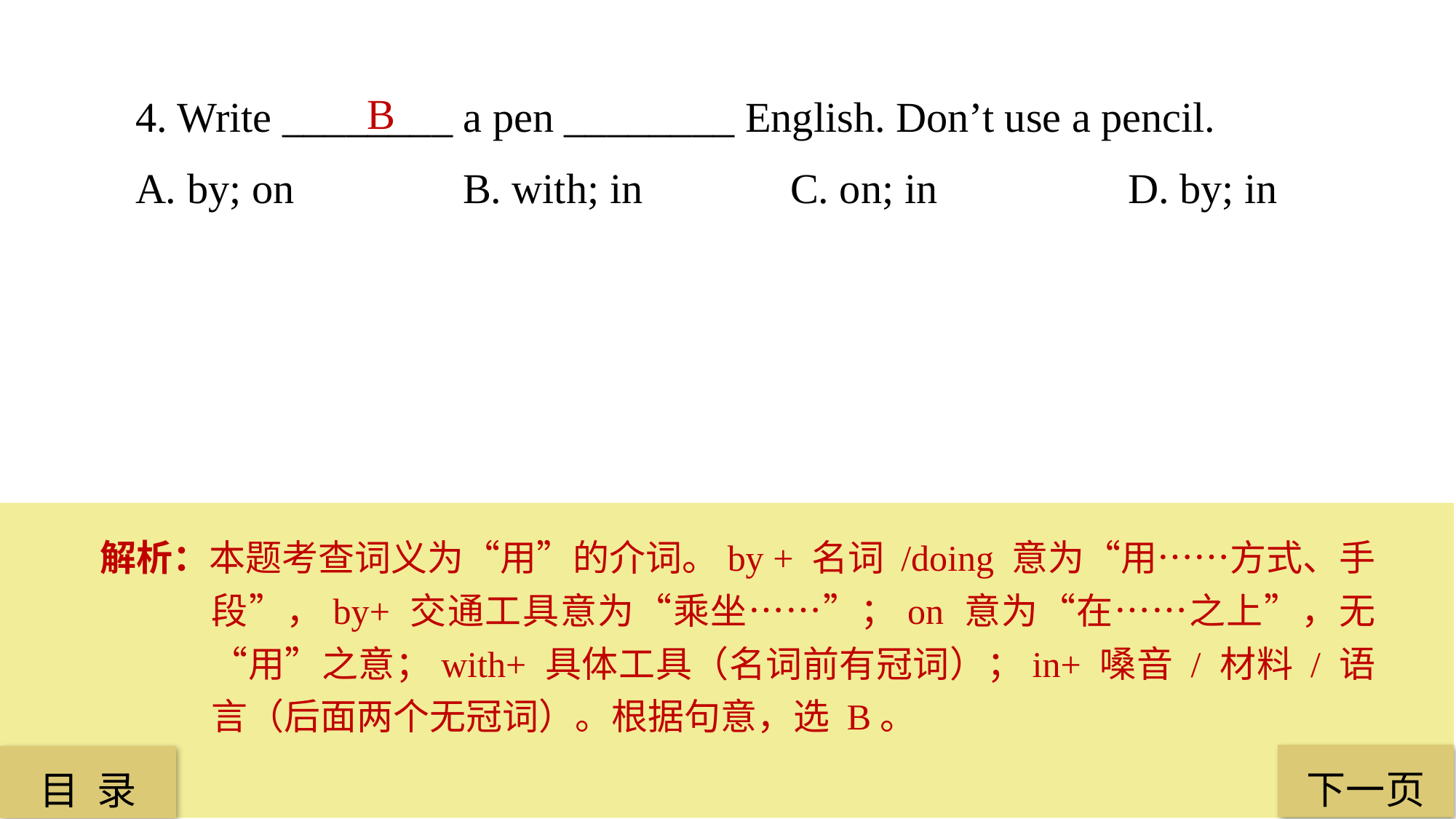

4. Write ________ a pen ________ English. Don’t use a pencil.
A. by; on 		B. with; in 		C. on; in		 D. by; in
B
解析：本题考查词义为“用”的介词。by + 名词 /doing 意为“用……方式、手段”，by+ 交通工具意为“乘坐……”；on 意为“在……之上”，无“用”之意；with+ 具体工具（名词前有冠词）；in+ 嗓音 / 材料 / 语言（后面两个无冠词）。根据句意，选 B。